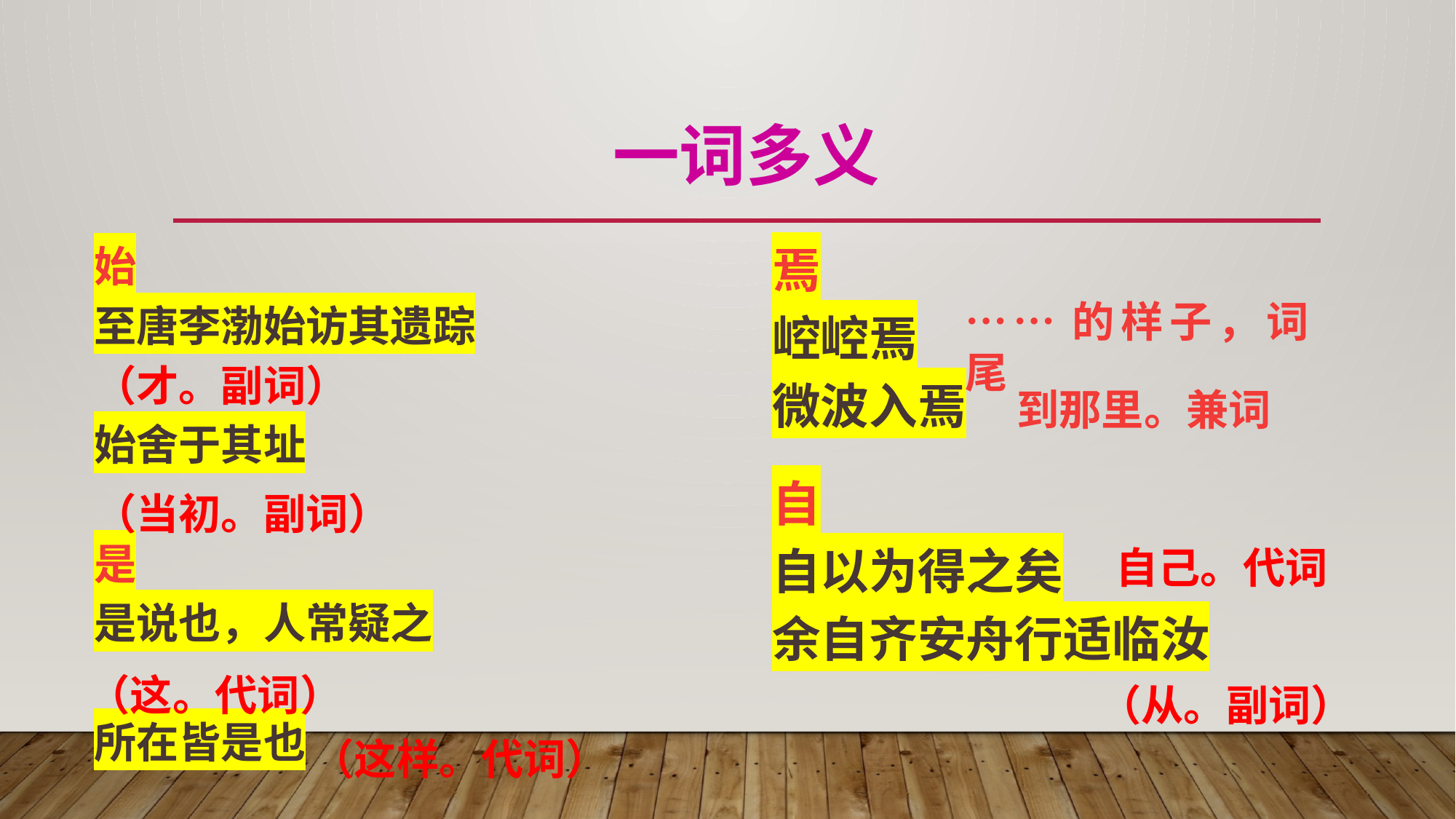

# 一词多义
始
至唐李渤始访其遗踪
（才。副词）
始舍于其址

是
是说也，人常疑之

所在皆是也
焉
崆崆焉
微波入焉
……的样子，词尾
到那里。兼词
自
自以为得之矣
余自齐安舟行适临汝
（当初。副词）
自己。代词
（这。代词）

（从。副词）
（这样。代词）